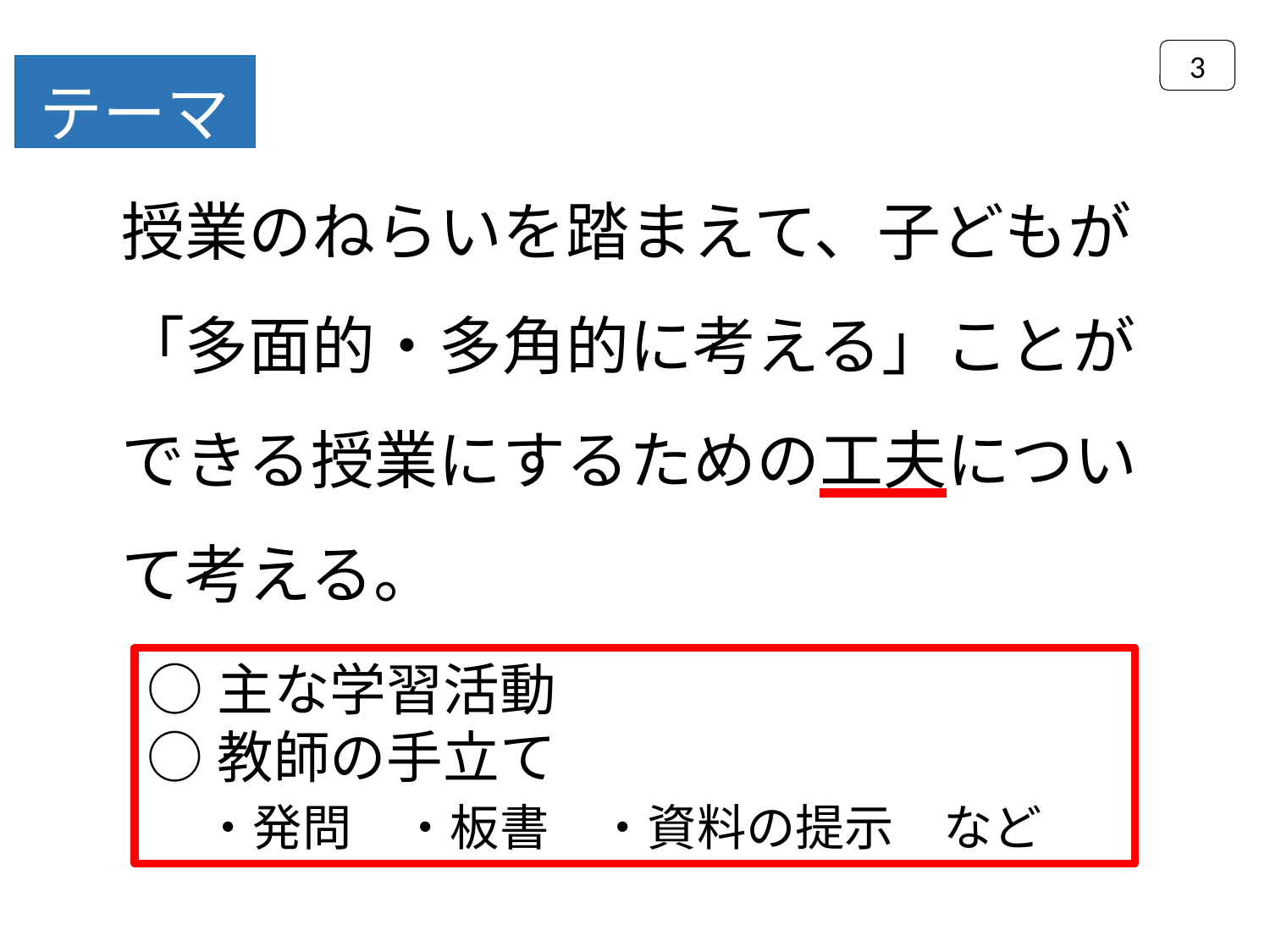

3
テーマ
授業のねらいを踏まえて、子どもが「多面的・多角的に考える」ことができる授業にするための工夫について考える。
○主な学習活動
○教師の手立て
　・発問　・板書　・資料の提示　など